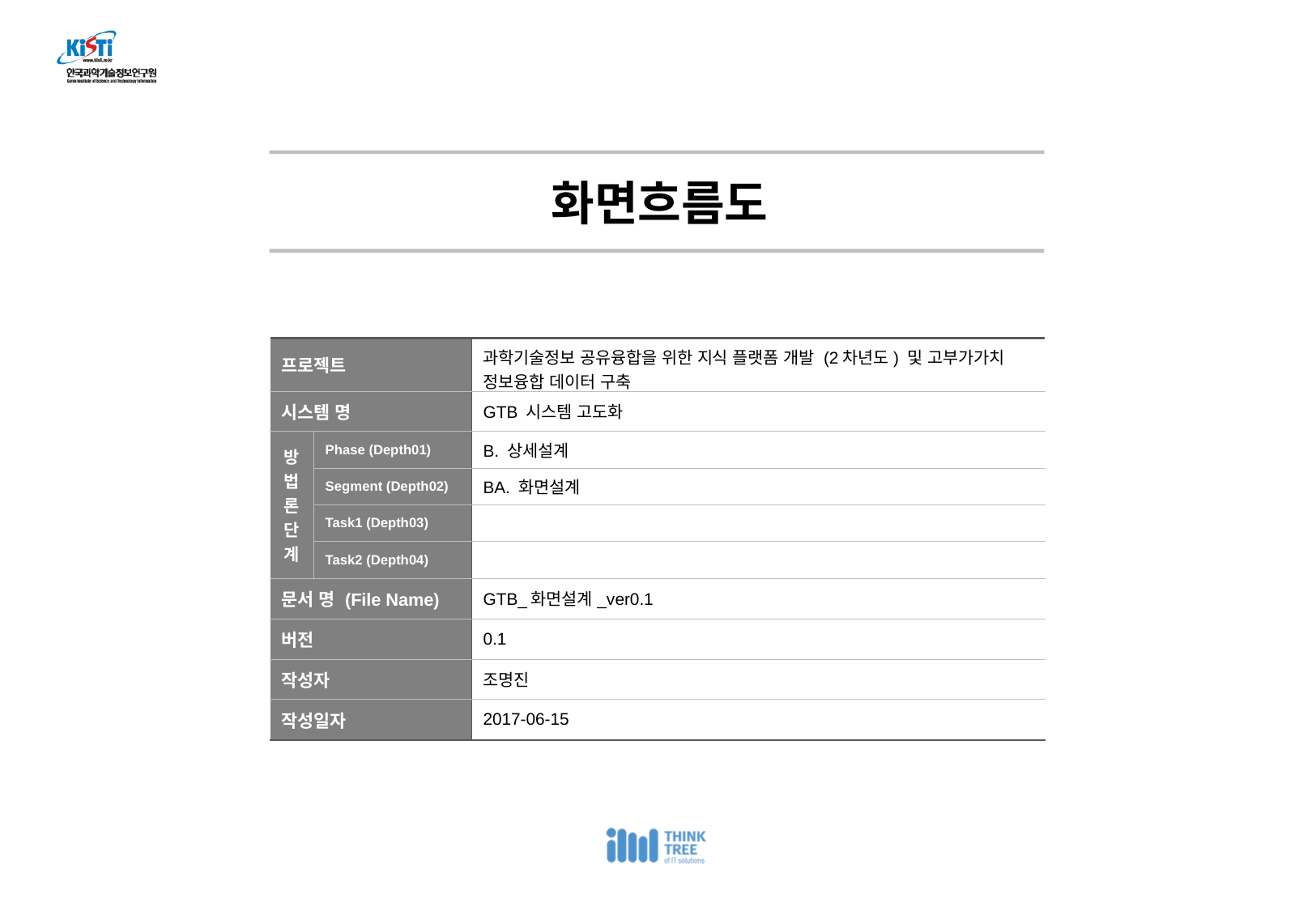

화면흐름도

| 프로젝트 |  | 과학기술정보 공유융합을 위한 지식 플랫폼 개발 (2차년도) 및 고부가가치 정보융합 데이터 구축 |
| --- | --- | --- |
| 시스템 명 |  | GTB 시스템 고도화 |
| 방법론 단계 | Phase (Depth01) | B. 상세설계 |
|  | Segment (Depth02) | BA. 화면설계 |
|  | Task1 (Depth03) |  |
|  | Task2 (Depth04) |  |
| 문서 명 (File Name) |  | GTB\_화면설계\_ver0.1 |
| 버전 |  | 0.1 |
| 작성자 |  | 조명진 |
| 작성일자 |  | 2017-06-15 |